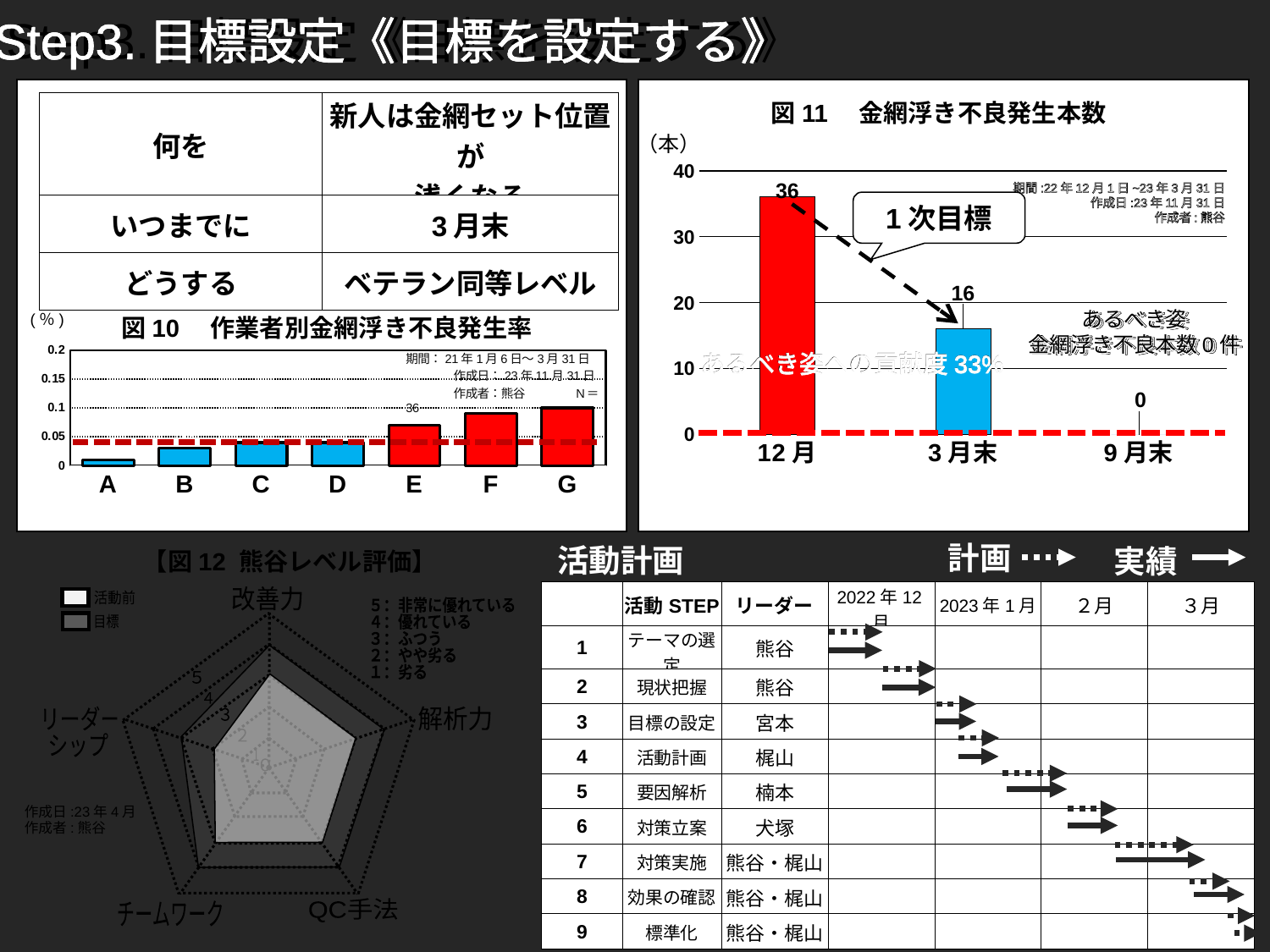

Step3.目標設定《目標を設定する》
Step3.目標設定《目標を設定する》
Step3.目標設定《目標を設定する》

図11　金網浮き不良発生本数
期間:19年1月1日~7月31日
作成日:19年8月6日
作成者:熊谷
| 何を | 新人は金網セット位置が 浅くなる |
| --- | --- |
| いつまでに | 3月末 |
| どうする | ベテラン同等レベル |

### Chart

| Category |  |
|---|---|
| 12月 | 36.0 |
| 3月末 | 16.0 |
| 9月末 | 0.0 |
（本）
期間:22年12月1日~23年3月31日
作成日:23年11月31日
作成者:熊谷
1次目標
あるべき姿
金網浮き不良本数0件
あるべき姿
金網浮き不良本数0件
あるべき姿
金網浮き不良本数0件
(％)
図10　作業者別金網浮き不良発生率

### Chart

| Category |  |
|---|---|
| A | 0.01 |
| B | 0.03 |
| C | 0.04 |
| D | 0.04 |
| E | 0.07 |
| F | 0.09 |
| G | 0.1 |
あるべき姿への貢献度33%
あるべき姿への貢献度33%
あるべき姿への貢献度33%
計画
活動計画
実績
【図12 熊谷レベル評価】

改善力
５：非常に優れている
４：優れている
３：ふつう
２：やや劣る
１：劣る

５

４
リーダー
シップ
解析力

３

２

１

０

QC手法
チームワーク

活動前

目標
作成日:23年4月
作成者:熊谷
|  | 活動STEP | リーダー | 2022年12月 | 2023年1月 | ２月 | ３月 |
| --- | --- | --- | --- | --- | --- | --- |
| 1 | テーマの選定 | 熊谷 |  |  |  |  |
| 2 | 現状把握 | 熊谷 |  |  |  |  |
| 3 | 目標の設定 | 宮本 |  |  |  |  |
| 4 | 活動計画 | 梶山 |  |  |  |  |
| 5 | 要因解析 | 楠本 |  |  |  |  |
| 6 | 対策立案 | 犬塚 |  |  |  |  |
| 7 | 対策実施 | 熊谷・梶山 |  |  |  |  |
| 8 | 効果の確認 | 熊谷・梶山 |  |  |  |  |
| 9 | 標準化 | 熊谷・梶山 |  |  |  |  |